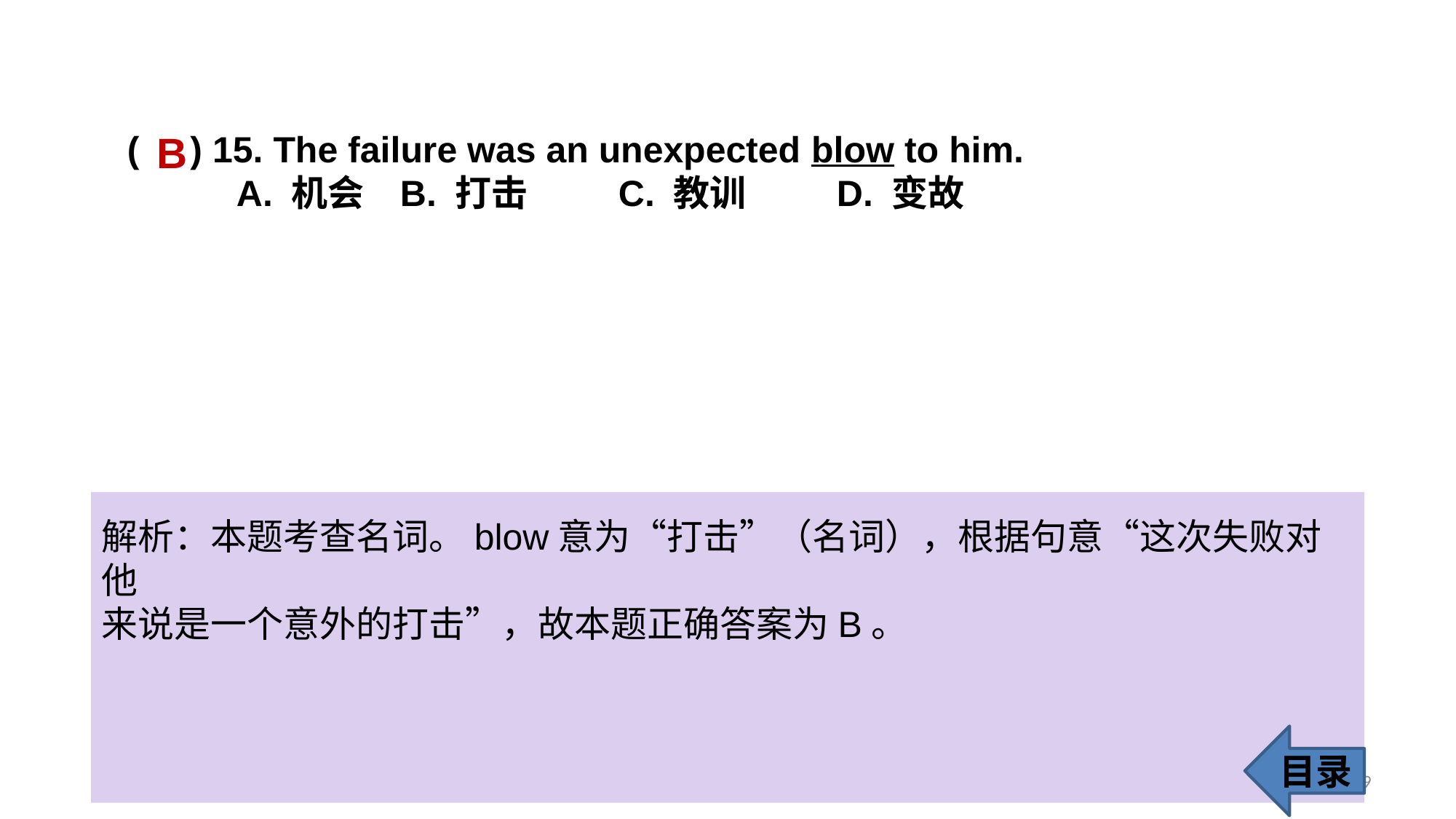

B
(     ) 15. The failure was an unexpected blow to him.
A. 机会 	B. 打击 	C. 教训 	D. 变故

解析：本题考查名词。blow意为“打击”（名词），根据句意“这次失败对他
来说是一个意外的打击”，故本题正确答案为B。
目录
19